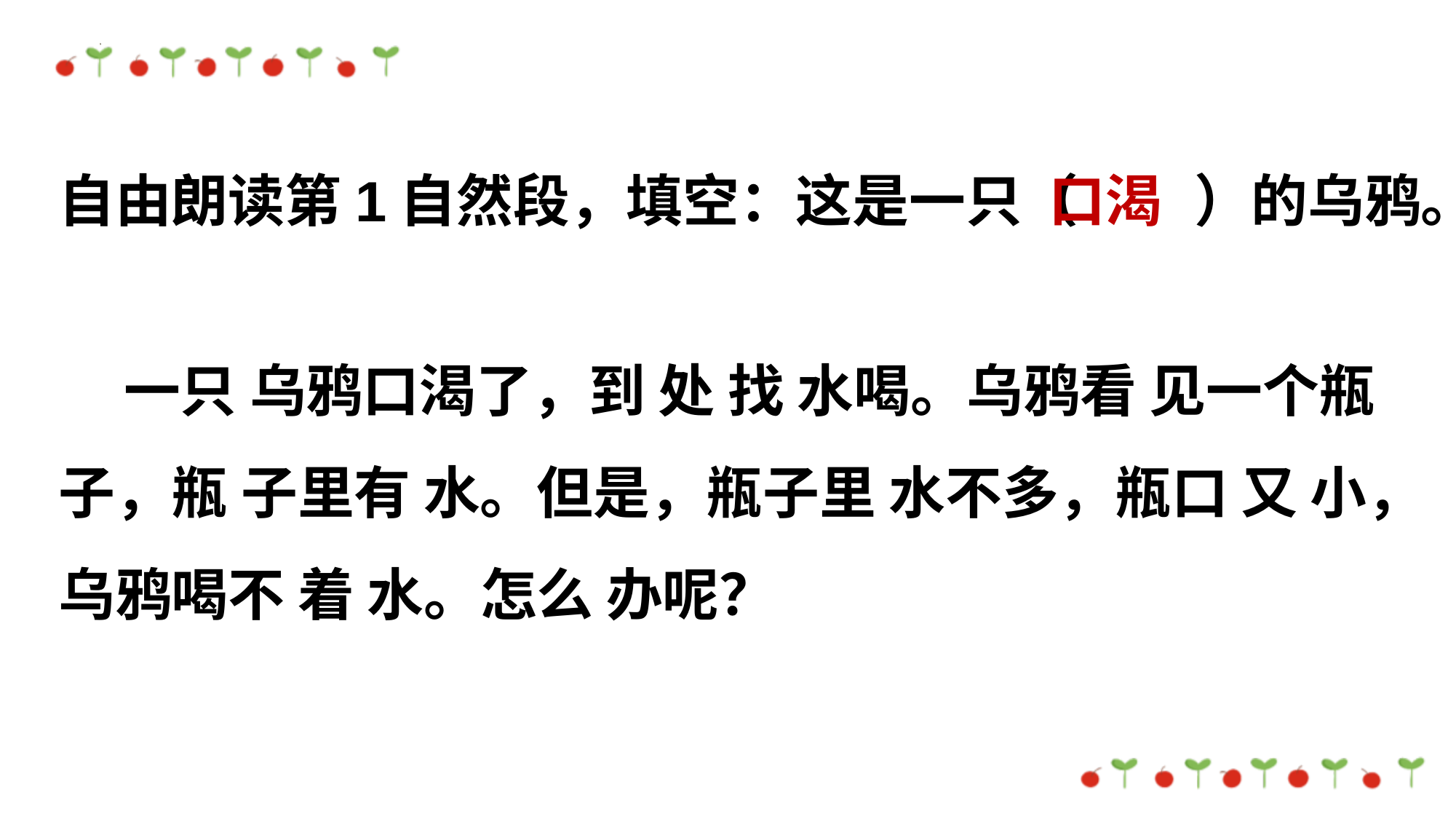

自由朗读第1自然段，填空：这是一只（         ）的乌鸦。
口渴
    一只 乌鸦口渴了，到 处 找 水喝。乌鸦看 见一个瓶 子，瓶 子里有 水。但是，瓶子里 水不多，瓶口 又 小，乌鸦喝不 着 水。怎么 办呢？